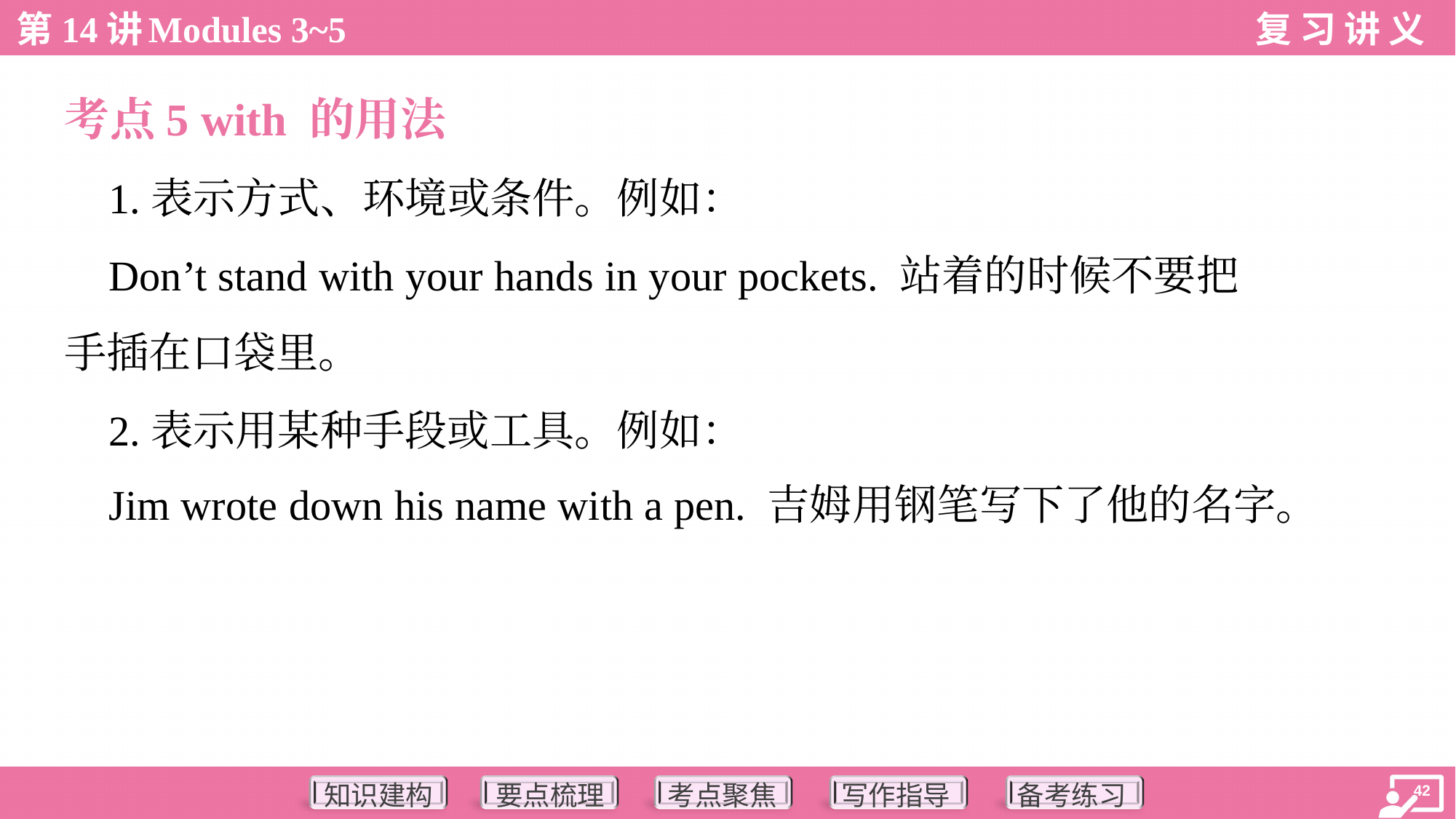

考点5 with 的用法
    1.表示方式、环境或条件。例如：
    Don’t stand with your hands in your pockets. 站着的时候不要把
手插在口袋里。
    2.表示用某种手段或工具。例如：
    Jim wrote down his name with a pen. 吉姆用钢笔写下了他的名字。